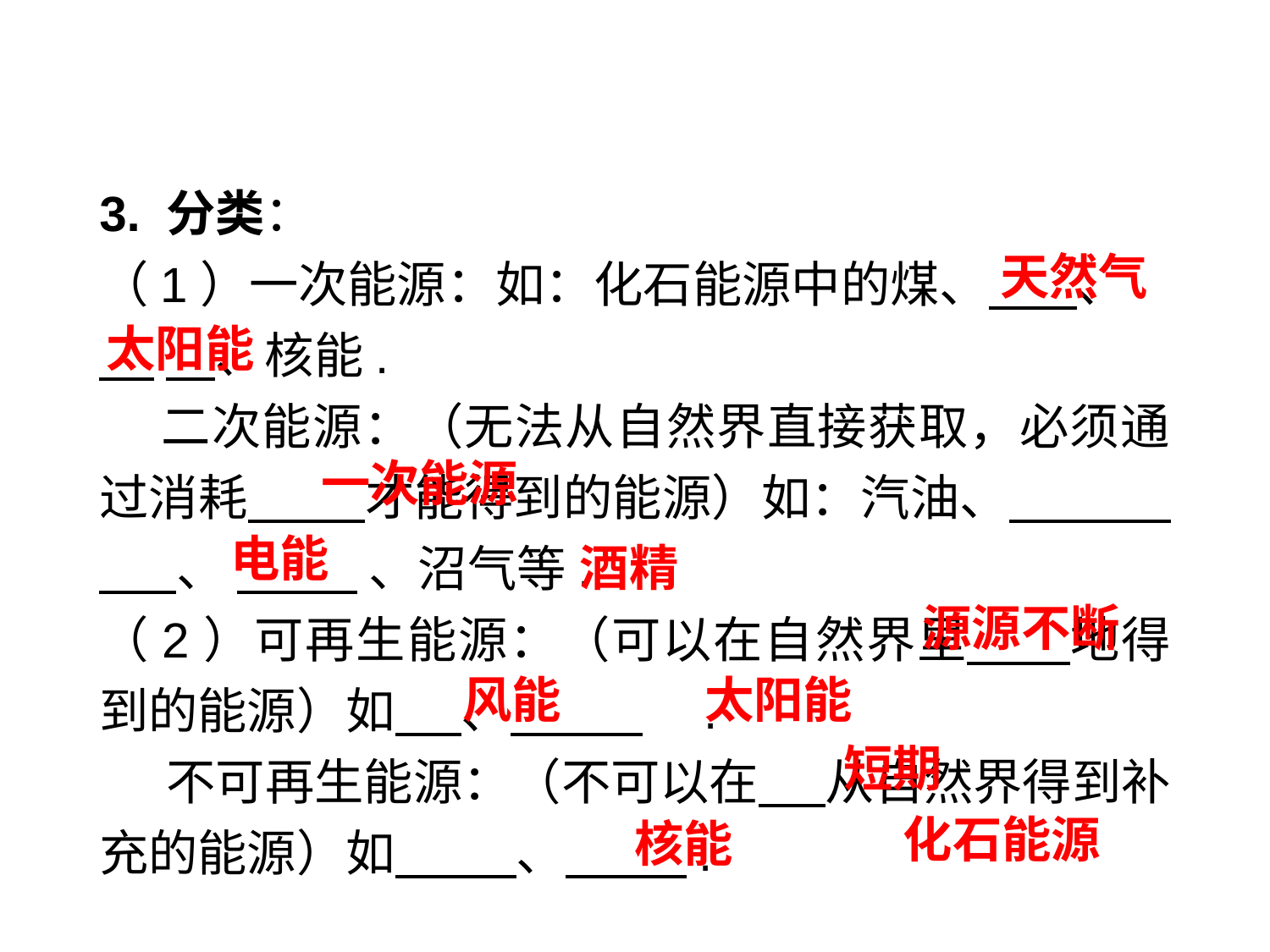

3. 分类：
（1）一次能源：如：化石能源中的煤、        、
     　、核能.
    二次能源：（无法从自然界直接获取，必须通过消耗      　才能得到的能源）如：汽油、       　           、             、沼气等.
（2）可再生能源：（可以在自然界里        地得到的能源）如      、            　.
     不可再生能源：（不可以在      从自然界得到补充的能源）如           、           .
天然气
太阳能
一次能源
电能
酒精
源源不断
风能
太阳能
短期
化石能源
 核能